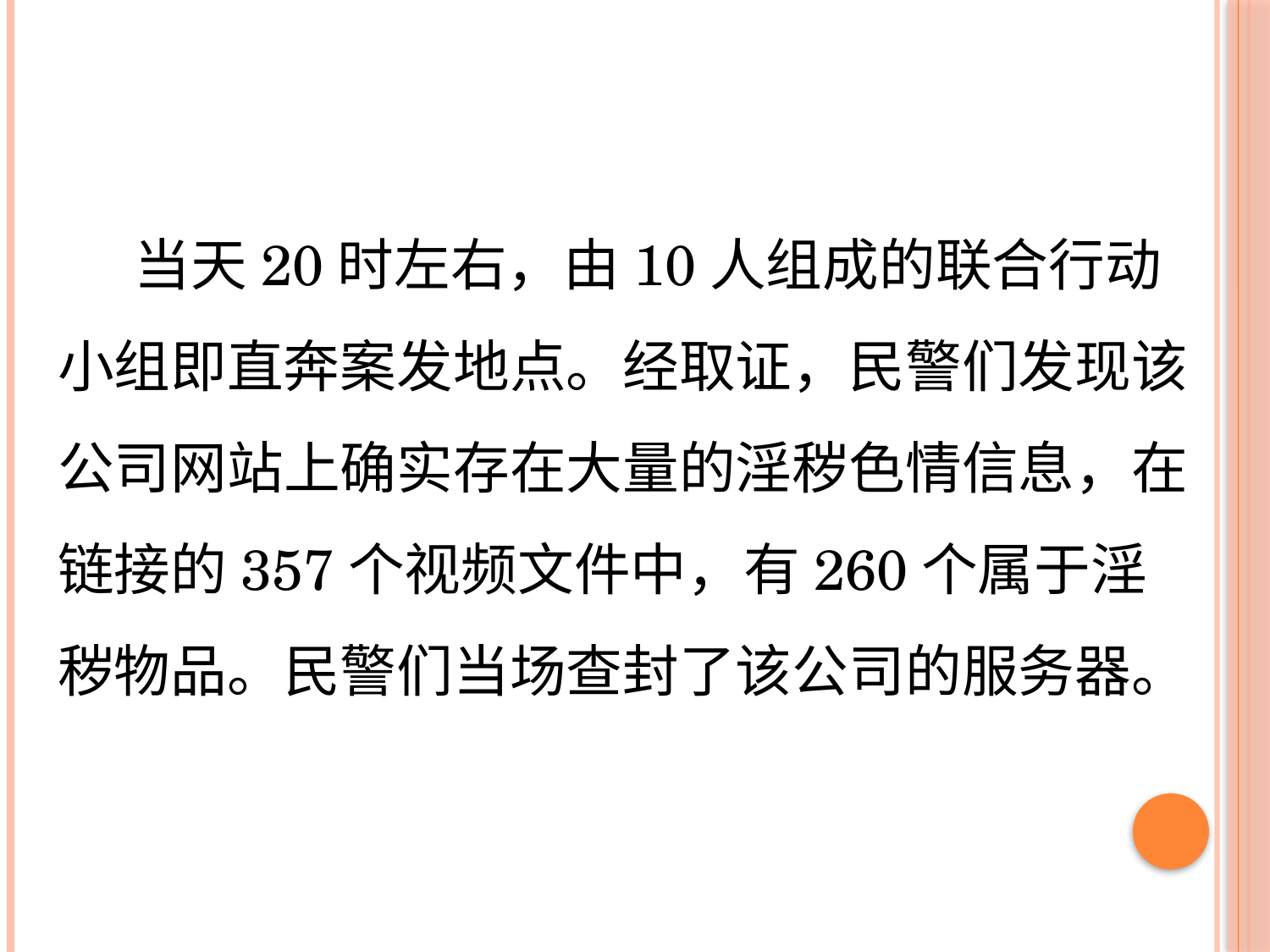

当天20时左右，由10人组成的联合行动小组即直奔案发地点。经取证，民警们发现该公司网站上确实存在大量的淫秽色情信息，在链接的357个视频文件中，有260个属于淫秽物品。民警们当场查封了该公司的服务器。